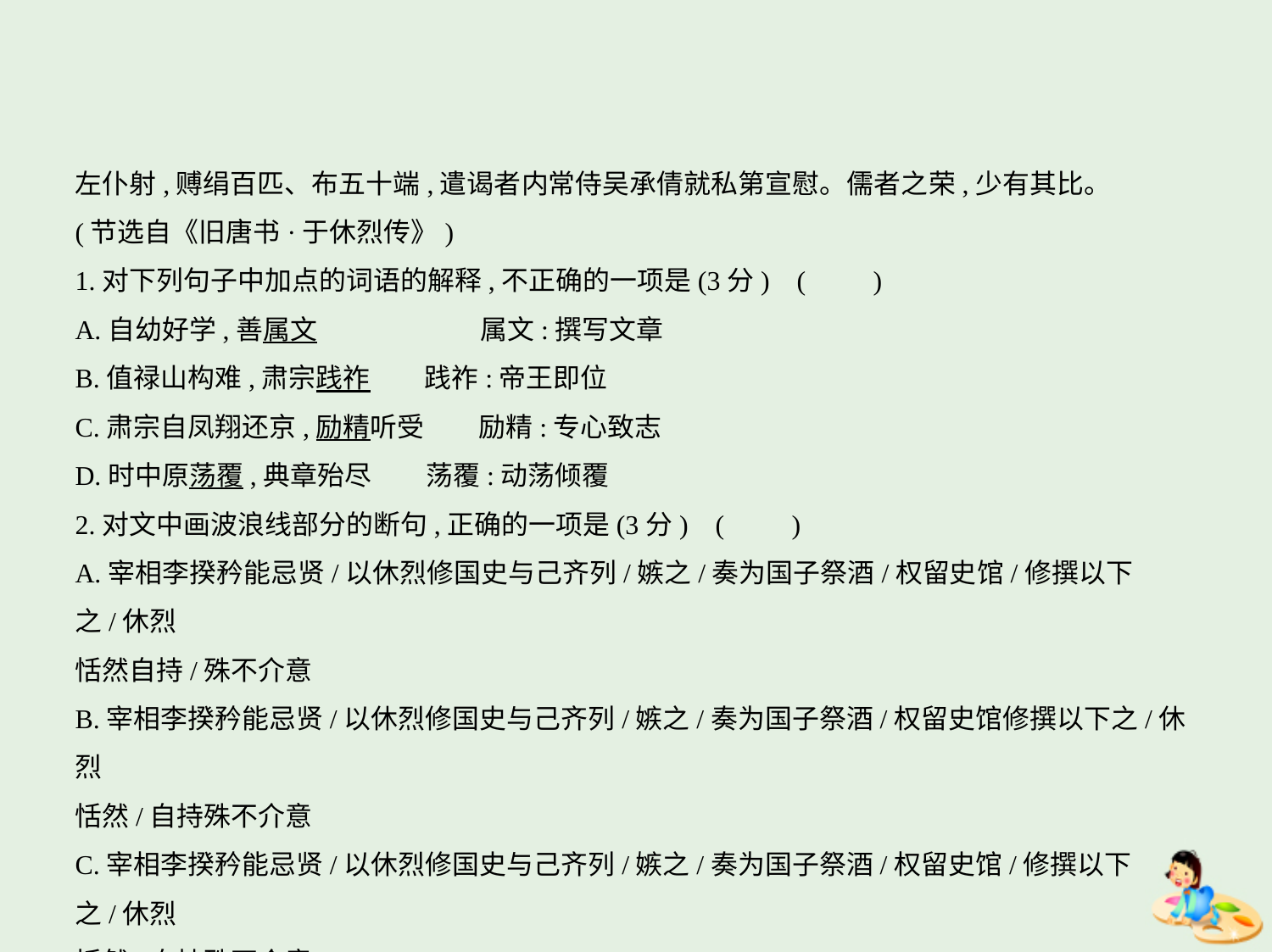

左仆射,赙绢百匹、布五十端,遣谒者内常侍吴承倩就私第宣慰。儒者之荣,少有其比。
(节选自《旧唐书·于休烈传》)
1.对下列句子中加点的词语的解释,不正确的一项是(3分) (　　)
A.自幼好学,善属文　　　　　　属文:撰写文章
B.值禄山构难,肃宗践祚　　践祚:帝王即位
C.肃宗自凤翔还京,励精听受　　励精:专心致志
D.时中原荡覆,典章殆尽　　荡覆:动荡倾覆
2.对文中画波浪线部分的断句,正确的一项是(3分) (　　)
A.宰相李揆矜能忌贤/以休烈修国史与己齐列/嫉之/奏为国子祭酒/权留史馆/修撰以下之/休烈
恬然自持/殊不介意
B.宰相李揆矜能忌贤/以休烈修国史与己齐列/嫉之/奏为国子祭酒/权留史馆修撰以下之/休烈
恬然/自持殊不介意
C.宰相李揆矜能忌贤/以休烈修国史与己齐列/嫉之/奏为国子祭酒/权留史馆/修撰以下之/休烈
恬然/自持殊不介意